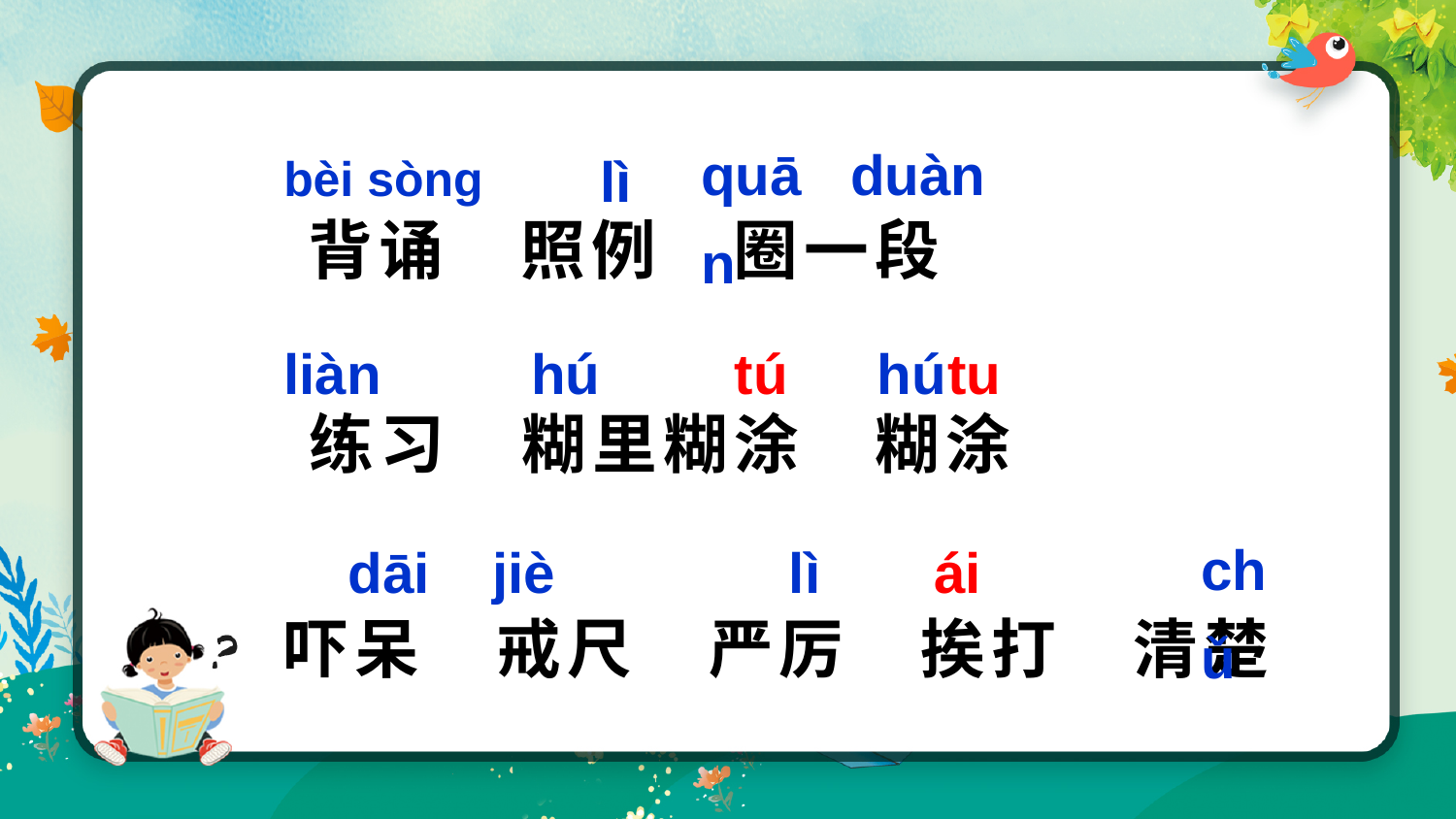

quān
duàn
lì
bèi sònɡ
背诵　照例　圈一段
liàn
hú
tú
hú
tu
练习　糊里糊涂
糊涂
chǔ
dāi
jiè
lì
ái
吓呆　戒尺　严厉　挨打　清楚